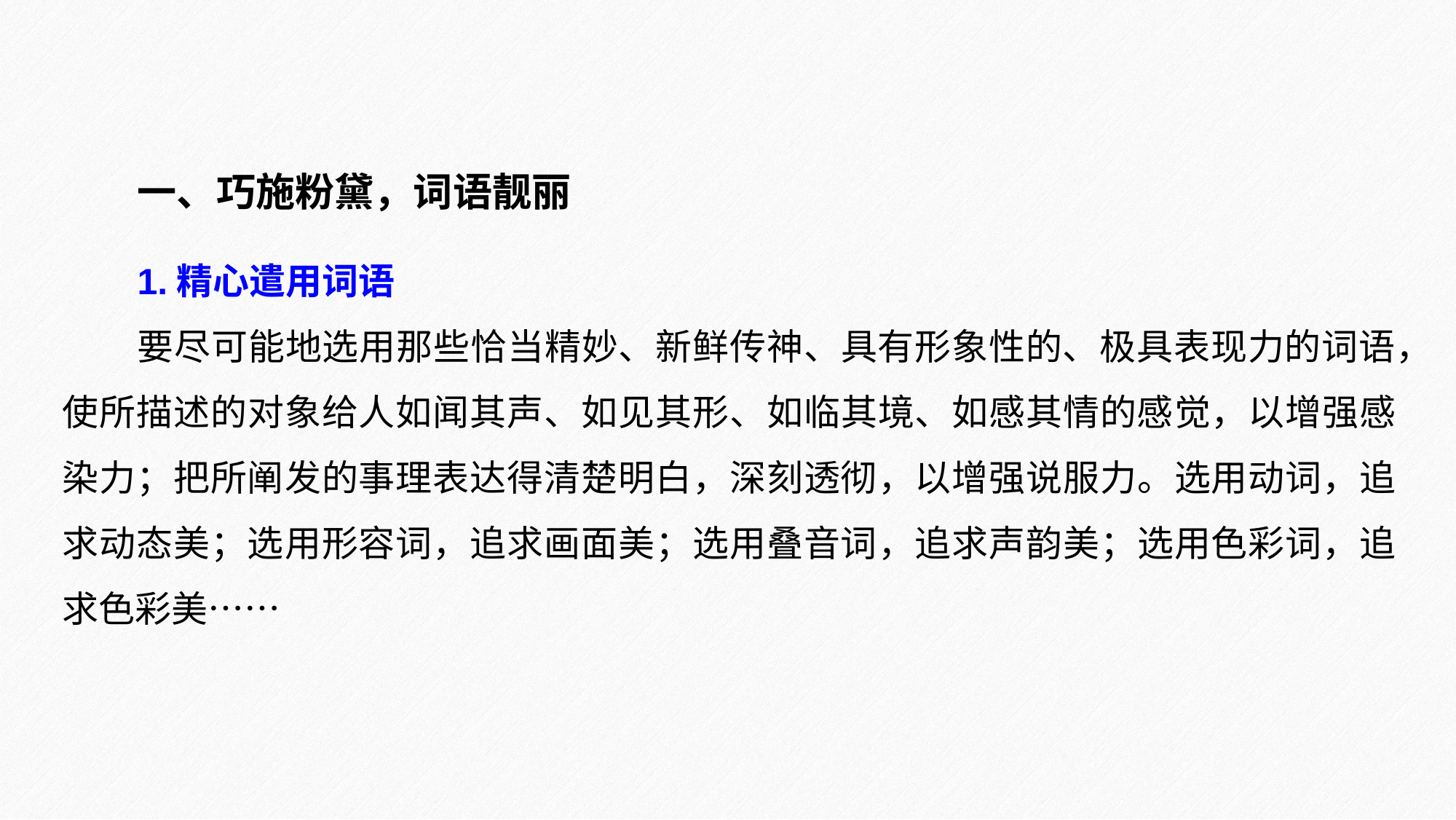

一、巧施粉黛，词语靓丽

1.精心遣用词语
要尽可能地选用那些恰当精妙、新鲜传神、具有形象性的、极具表现力的词语，使所描述的对象给人如闻其声、如见其形、如临其境、如感其情的感觉，以增强感染力；把所阐发的事理表达得清楚明白，深刻透彻，以增强说服力。选用动词，追求动态美；选用形容词，追求画面美；选用叠音词，追求声韵美；选用色彩词，追求色彩美……